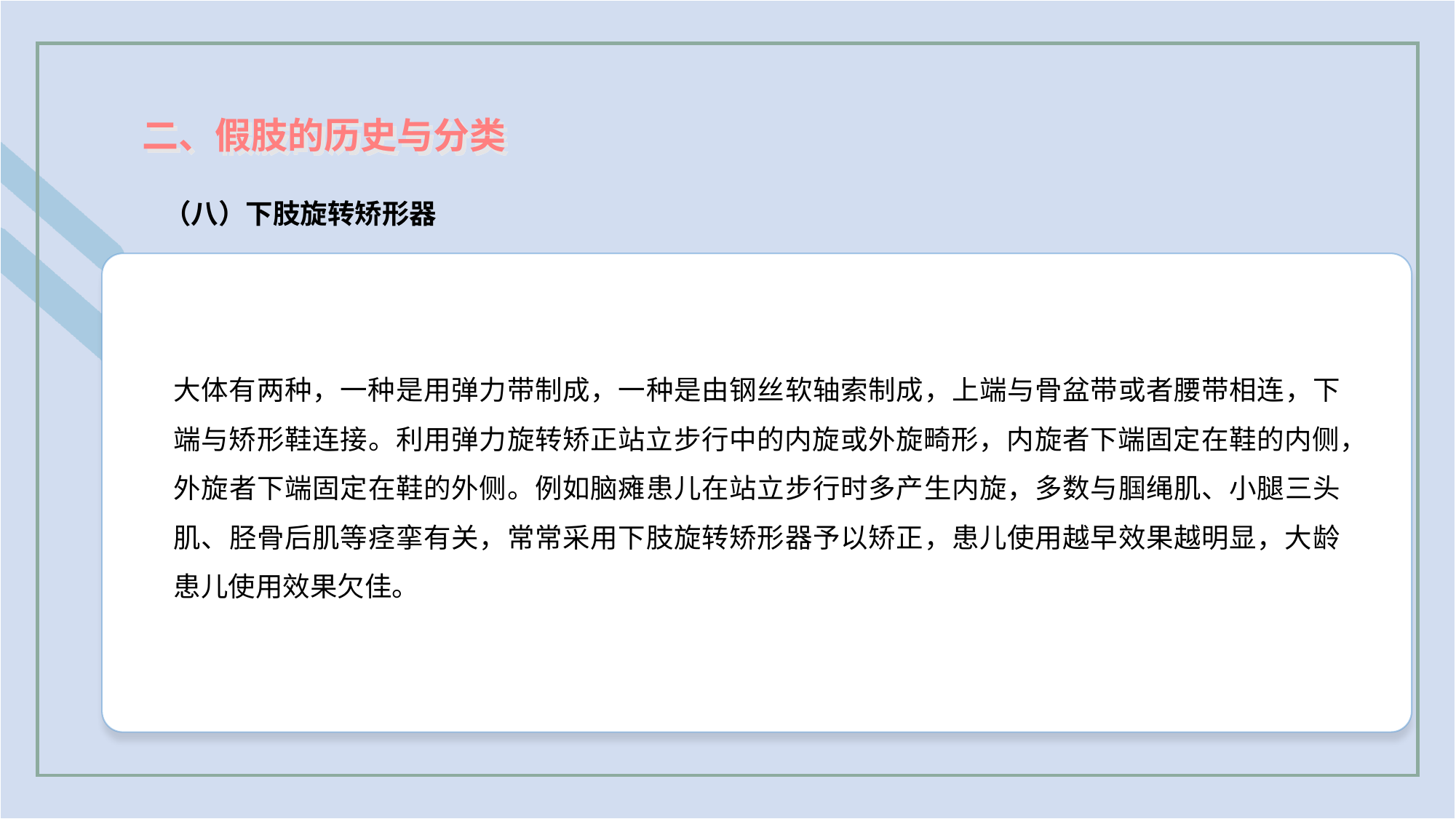

二、假肢的历史与分类
（八）下肢旋转矫形器

大体有两种，一种是用弹力带制成，一种是由钢丝软轴索制成，上端与骨盆带或者腰带相连，下端与矫形鞋连接。利用弹力旋转矫正站立步行中的内旋或外旋畸形，内旋者下端固定在鞋的内侧，外旋者下端固定在鞋的外侧。例如脑瘫患儿在站立步行时多产生内旋，多数与腘绳肌、小腿三头肌、胫骨后肌等痉挛有关，常常采用下肢旋转矫形器予以矫正，患儿使用越早效果越明显，大龄患儿使用效果欠佳。